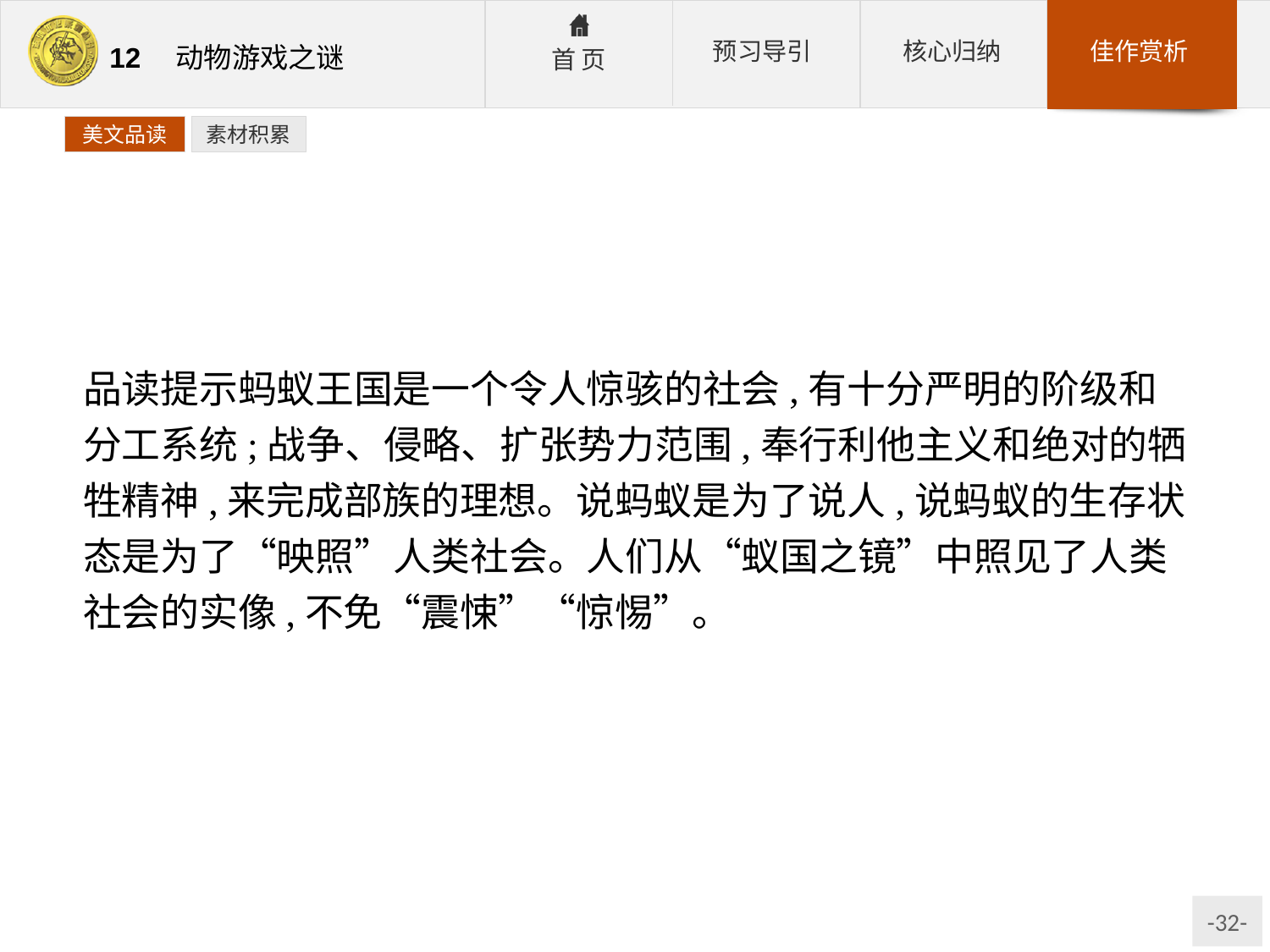

美文品读
素材积累
品读提示蚂蚁王国是一个令人惊骇的社会,有十分严明的阶级和分工系统;战争、侵略、扩张势力范围,奉行利他主义和绝对的牺牲精神,来完成部族的理想。说蚂蚁是为了说人,说蚂蚁的生存状态是为了“映照”人类社会。人们从“蚁国之镜”中照见了人类社会的实像,不免“震悚”“惊惕”。